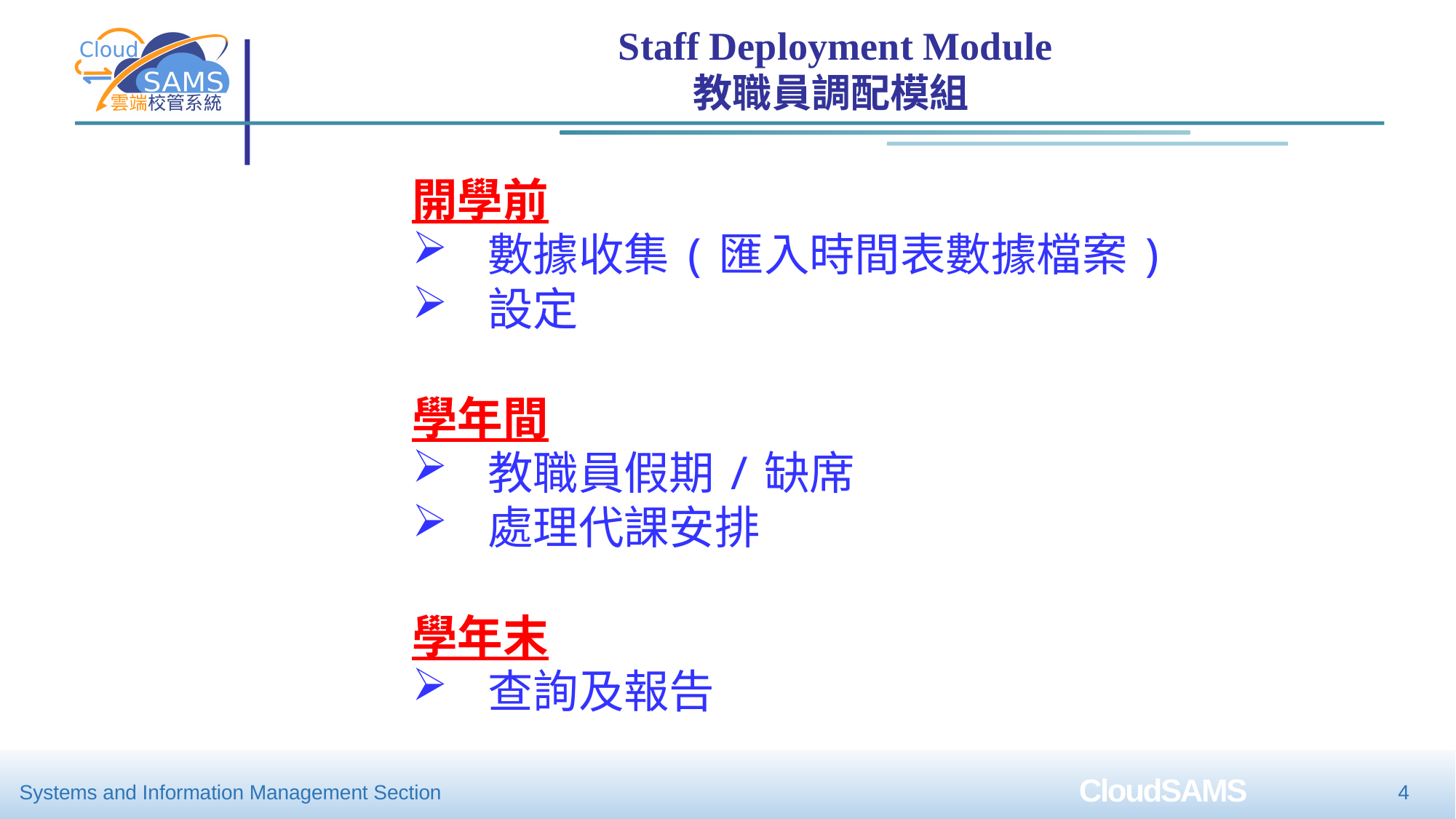

Staff Deployment Module
教職員調配模組
開學前
 數據收集(匯入時間表數據檔案)
 設定

學年間
 教職員假期/缺席
 處理代課安排

學年末
 查詢及報告
4